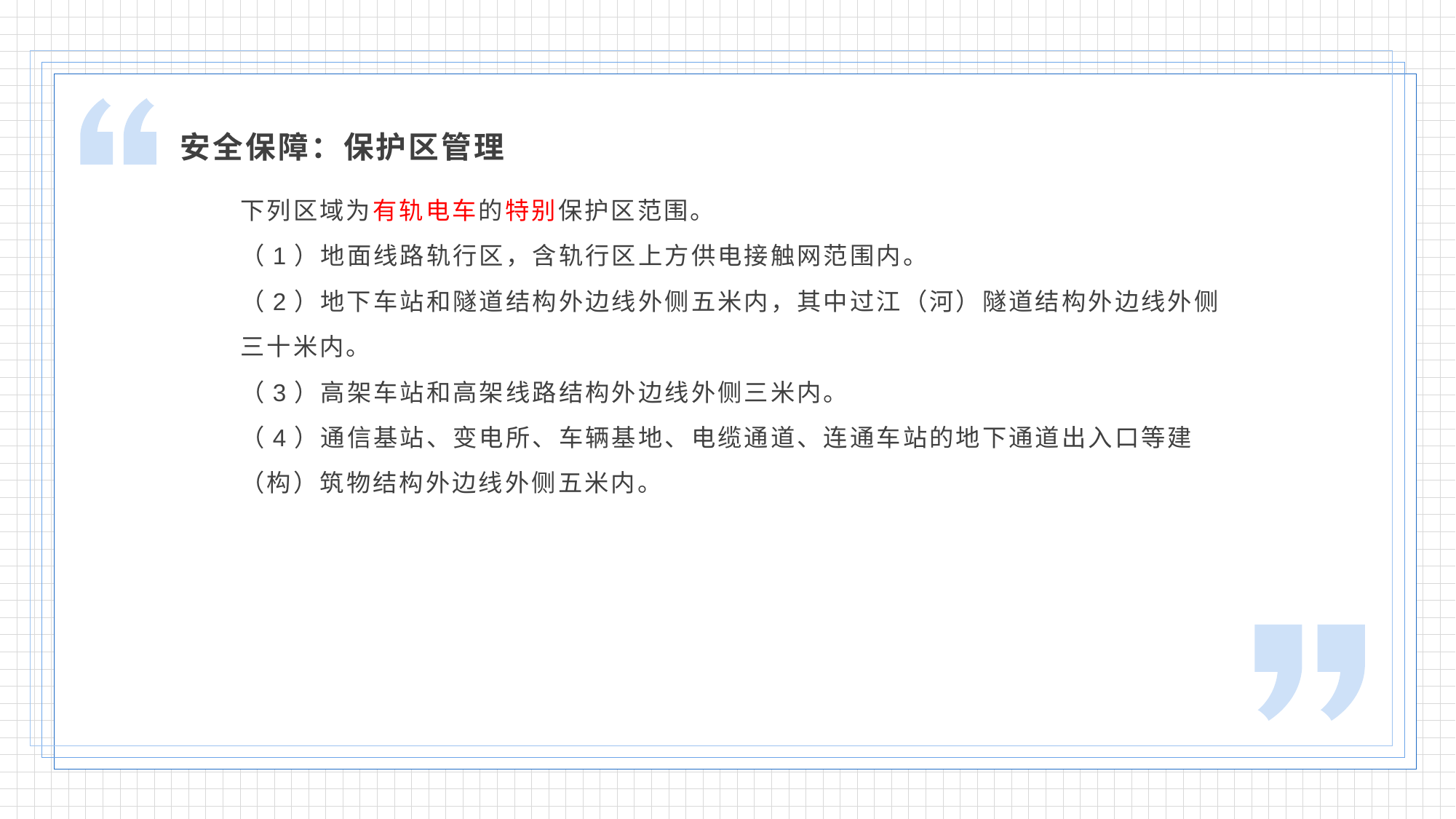

安全保障：保护区管理

下列区域为有轨电车的特别保护区范围。
（1）地面线路轨行区，含轨行区上方供电接触网范围内。
（2）地下车站和隧道结构外边线外侧五米内，其中过江（河）隧道结构外边线外侧
三十米内。
（3）高架车站和高架线路结构外边线外侧三米内。
（4）通信基站、变电所、车辆基地、电缆通道、连通车站的地下通道出入口等建
（构）筑物结构外边线外侧五米内。